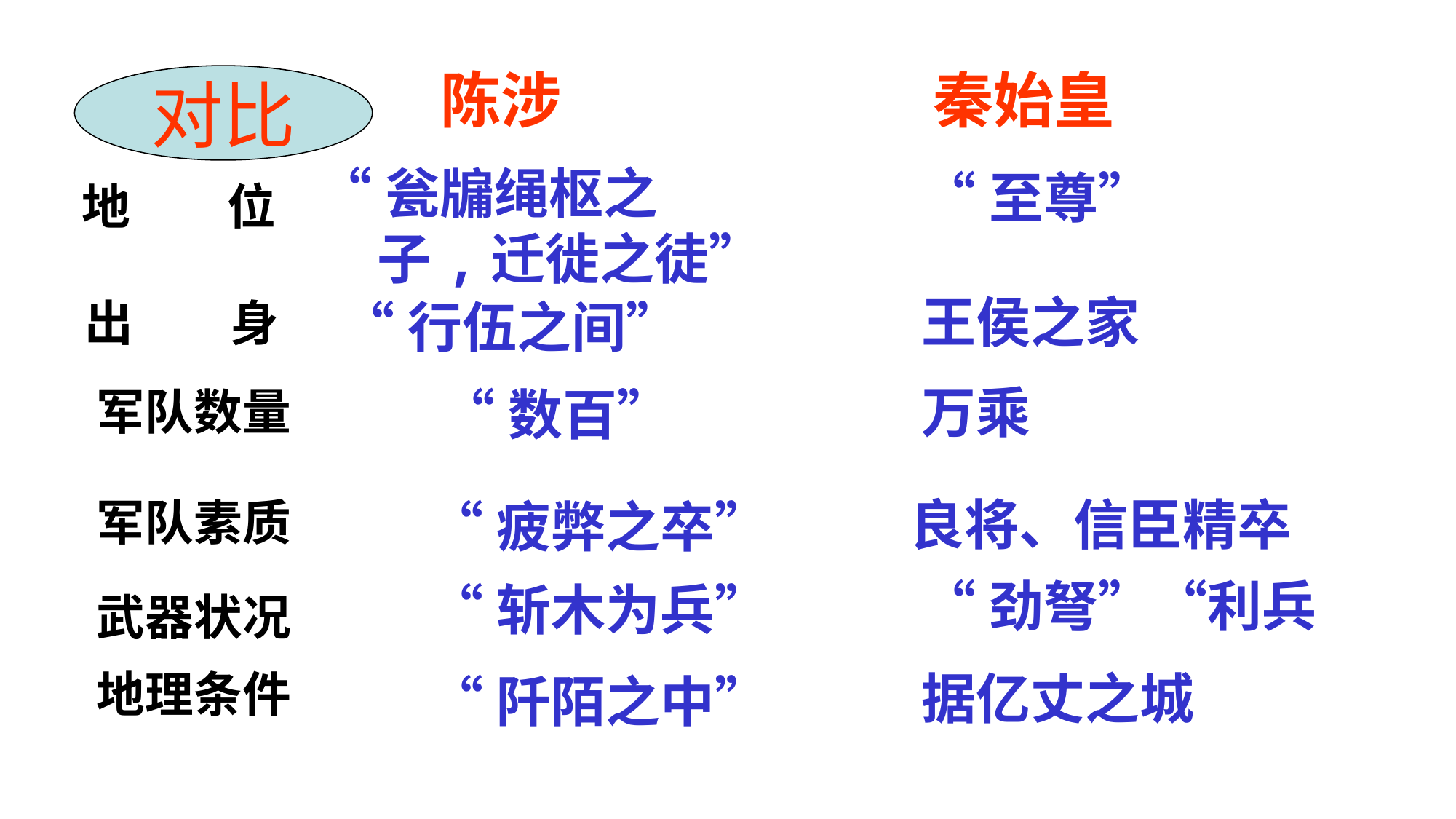

地　　位

 出　　身
陈涉
秦始皇
对比
    “瓮牖绳枢之
　　子,迁徙之徒”
“至尊”
   “行伍之间”

王侯之家
“数百”
军队数量

万乘

军队素质
“疲弊之卒”
良将、信臣精卒
“劲弩”“利兵
武器状况
“斩木为兵”
“阡陌之中”
据亿丈之城
地理条件